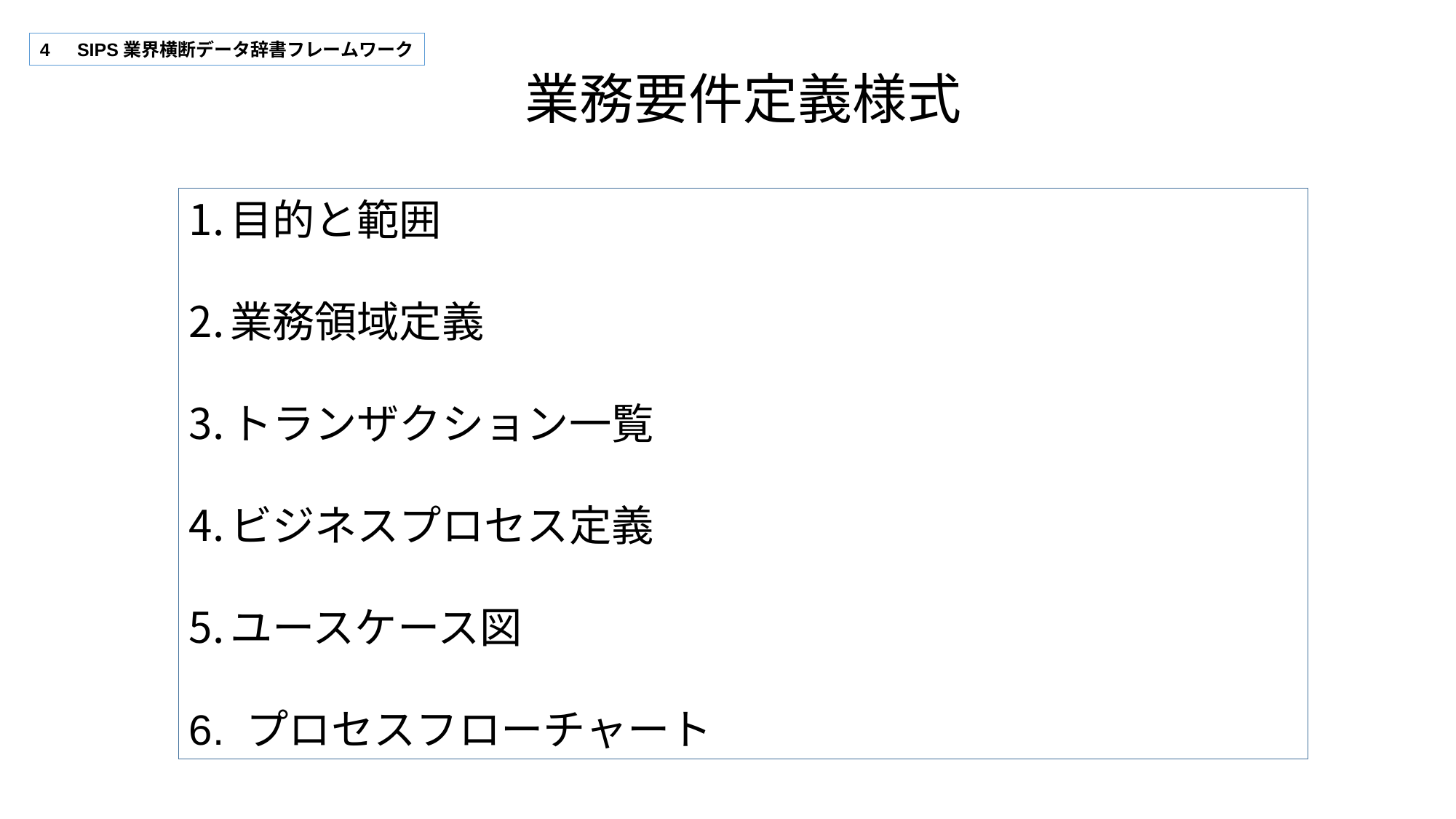

4　SIPS業界横断データ辞書フレームワーク
業務要件定義様式
目的と範囲

業務領域定義

トランザクション一覧

ビジネスプロセス定義

ユースケース図

6. プロセスフローチャート